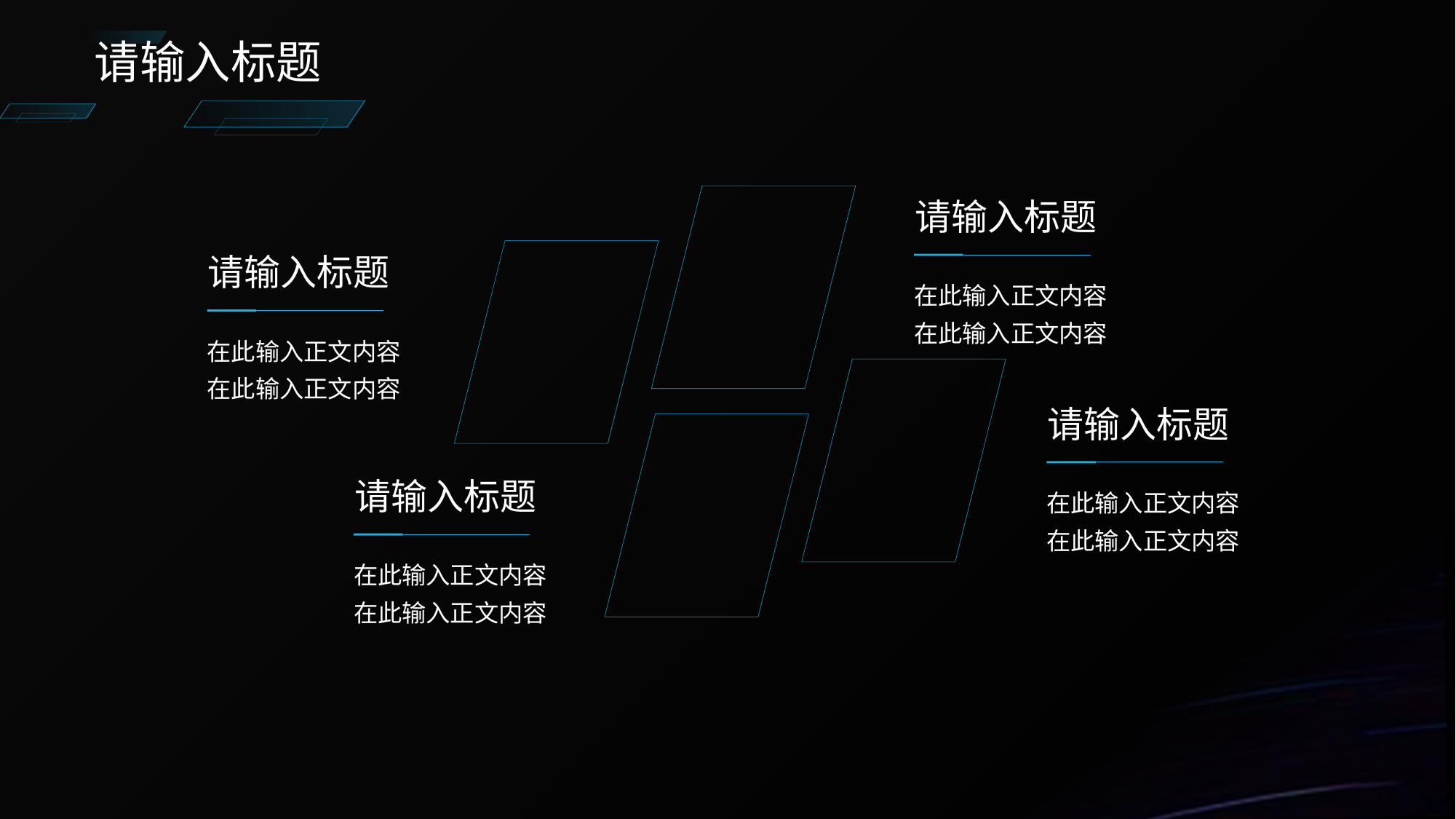

请输入标题

请输入标题

在此输入正文内容在此输入正文内容
请输入标题

在此输入正文内容在此输入正文内容
请输入标题

在此输入正文内容在此输入正文内容
请输入标题

在此输入正文内容在此输入正文内容